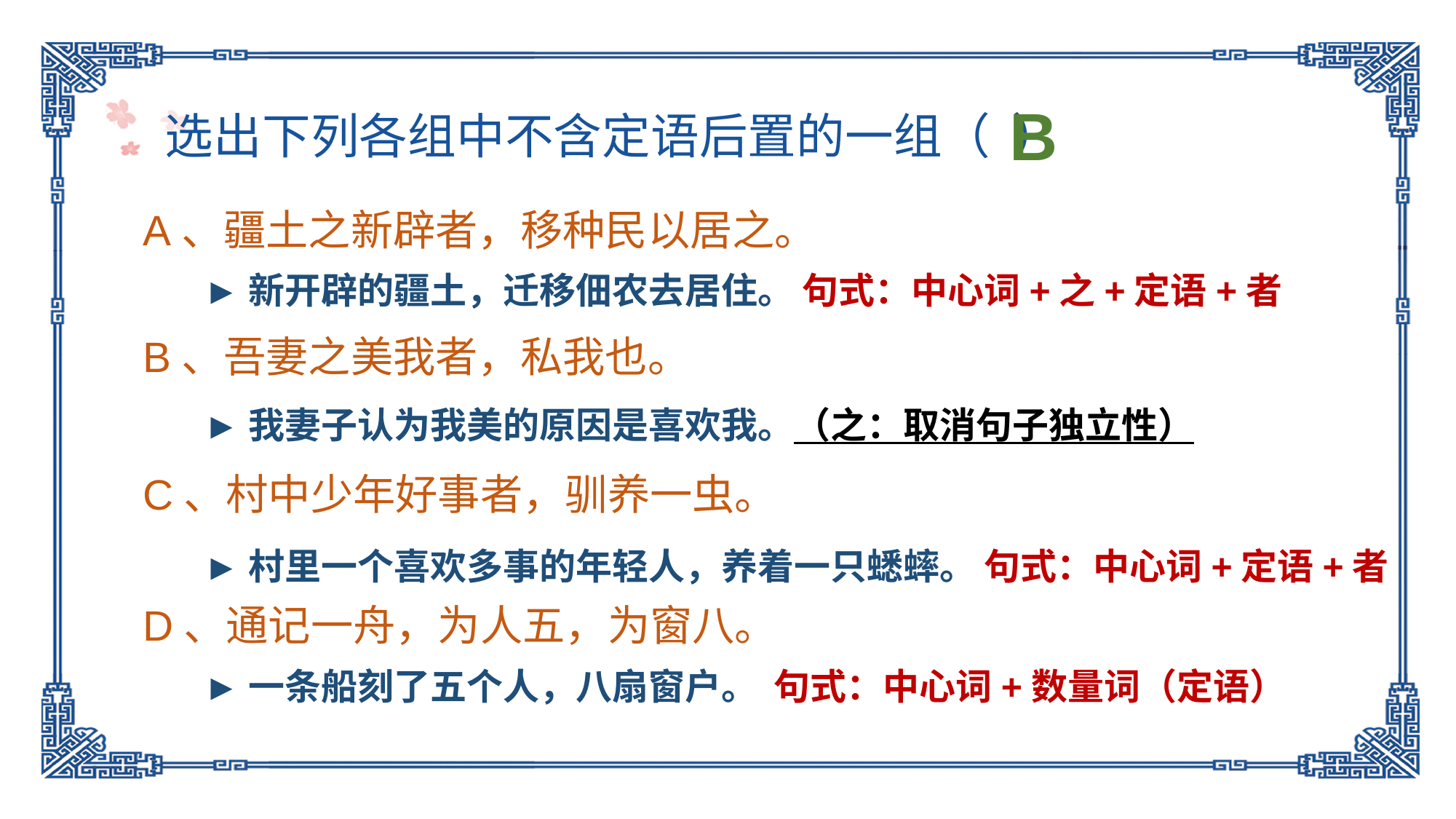

B
选出下列各组中不含定语后置的一组（  ）
A、疆土之新辟者，移种民以居之。
►新开辟的疆土，迁移佃农去居住。 句式：中心词+之+定语+者
B、吾妻之美我者，私我也。
►我妻子认为我美的原因是喜欢我。（之：取消句子独立性）
C、村中少年好事者，驯养一虫。
►村里一个喜欢多事的年轻人，养着一只蟋蟀。 句式：中心词+定语+者
D、通记一舟，为人五，为窗八。
►一条船刻了五个人，八扇窗户。  句式：中心词+数量词（定语）